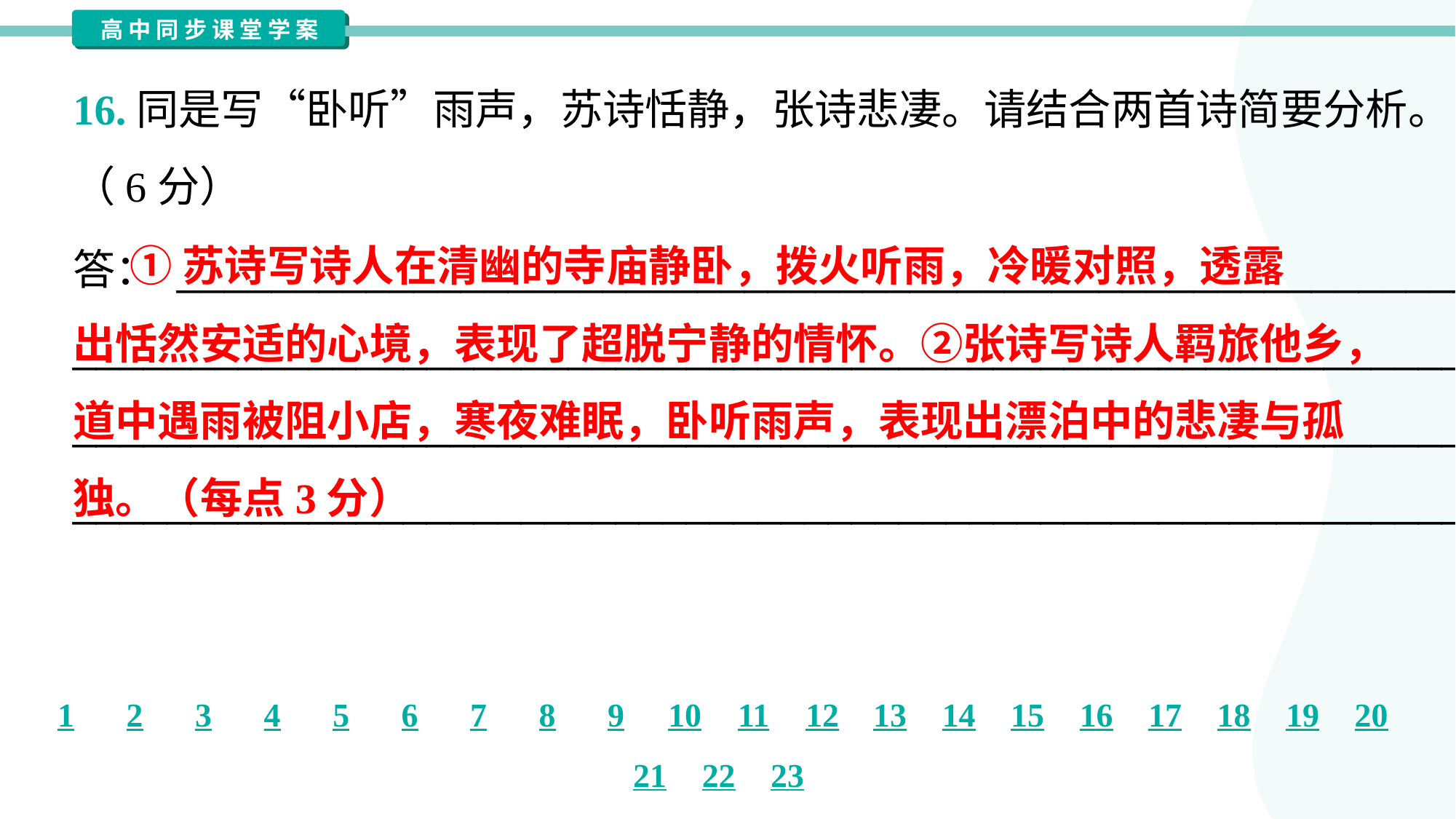

16.同是写“卧听”雨声，苏诗恬静，张诗悲凄。请结合两首诗简要分析。
（6分）
      ①苏诗写诗人在清幽的寺庙静卧，拨火听雨，冷暖对照，透露
出恬然安适的心境，表现了超脱宁静的情怀。②张诗写诗人羁旅他乡，
道中遇雨被阻小店，寒夜难眠，卧听雨声，表现出漂泊中的悲凄与孤
独。（每点3分）
答： ________________________________________________________
_____________________________________________________________
_____________________________________________________________
_____________________________________________________________